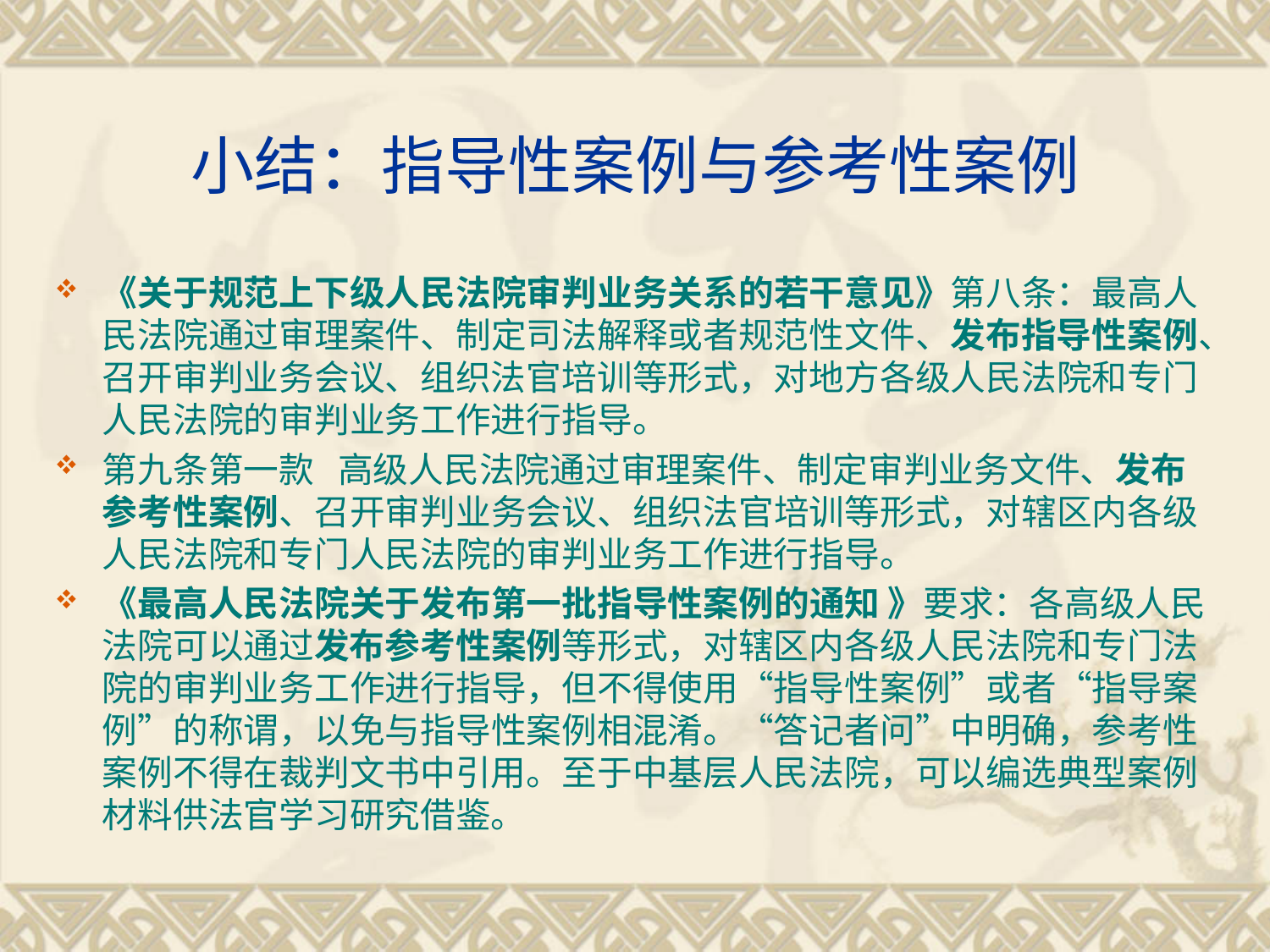

# 小结：指导性案例与参考性案例
《关于规范上下级人民法院审判业务关系的若干意见》第八条：最高人民法院通过审理案件、制定司法解释或者规范性文件、发布指导性案例、召开审判业务会议、组织法官培训等形式，对地方各级人民法院和专门人民法院的审判业务工作进行指导。
第九条第一款   高级人民法院通过审理案件、制定审判业务文件、发布参考性案例、召开审判业务会议、组织法官培训等形式，对辖区内各级人民法院和专门人民法院的审判业务工作进行指导。
《最高人民法院关于发布第一批指导性案例的通知 》要求：各高级人民法院可以通过发布参考性案例等形式，对辖区内各级人民法院和专门法院的审判业务工作进行指导，但不得使用“指导性案例”或者“指导案例”的称谓，以免与指导性案例相混淆。“答记者问”中明确，参考性案例不得在裁判文书中引用。至于中基层人民法院，可以编选典型案例材料供法官学习研究借鉴。